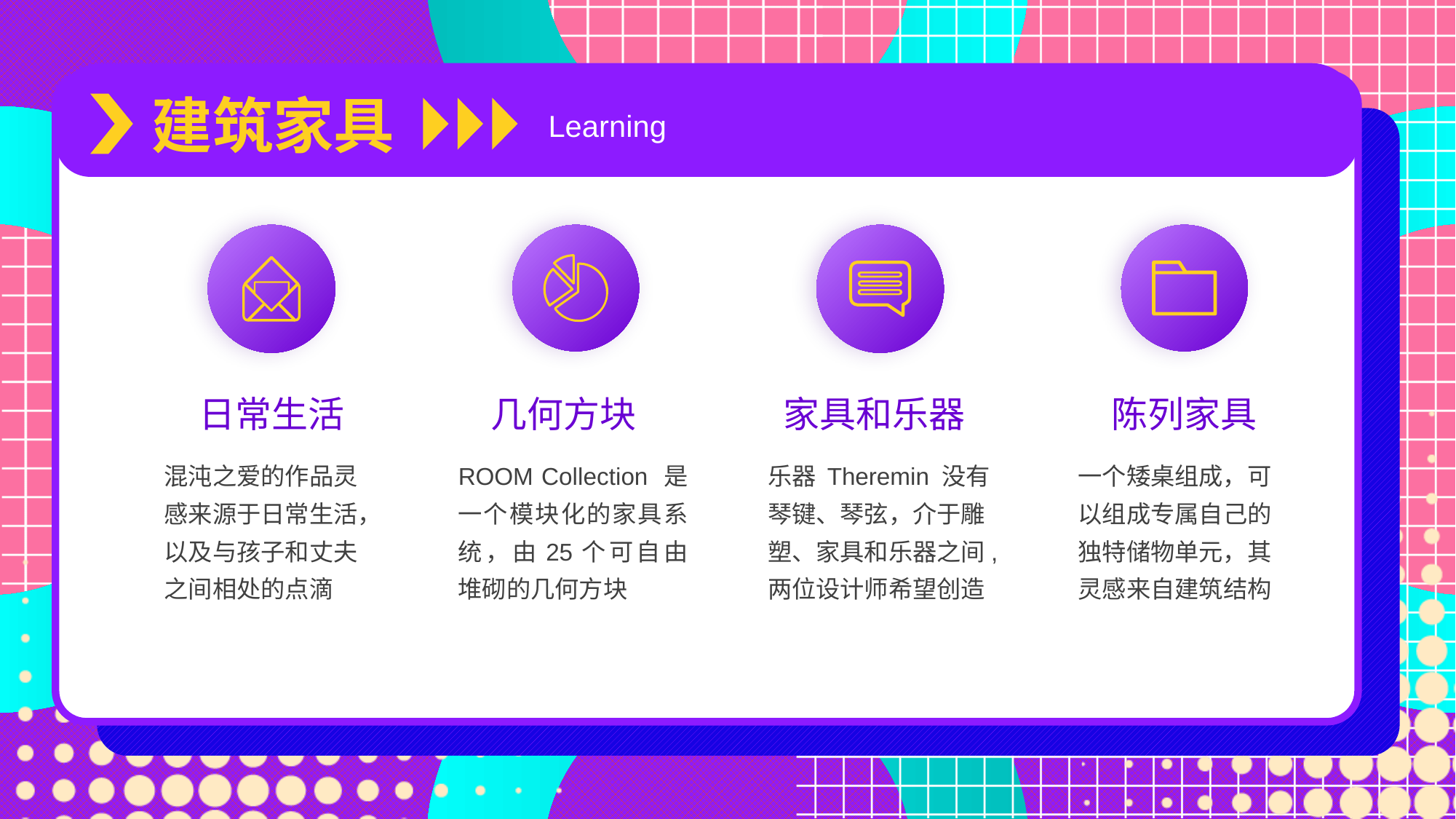

建筑家具
Learning

日常生活
几何方块
家具和乐器
陈列家具
混沌之爱的作品灵感来源于日常生活，以及与孩子和丈夫之间相处的点滴
ROOM Collection 是一个模块化的家具系统，由25个可自由堆砌的几何方块
乐器 Theremin 没有琴键、琴弦，介于雕塑、家具和乐器之间,两位设计师希望创造
一个矮桌组成，可以组成专属自己的独特储物单元，其灵感来自建筑结构